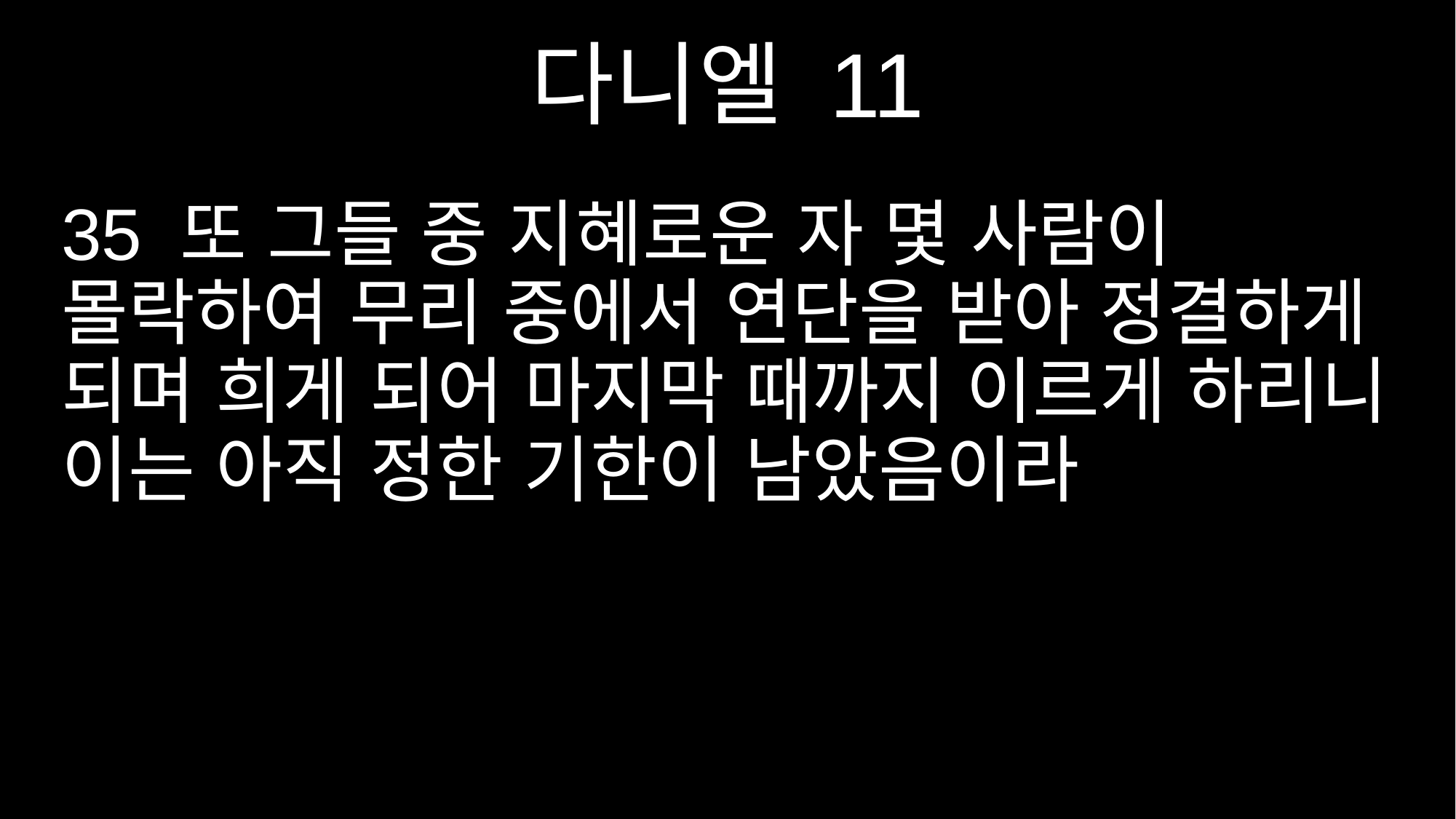

다니엘 11
35 또 그들 중 지혜로운 자 몇 사람이 몰락하여 무리 중에서 연단을 받아 정결하게 되며 희게 되어 마지막 때까지 이르게 하리니 이는 아직 정한 기한이 남았음이라